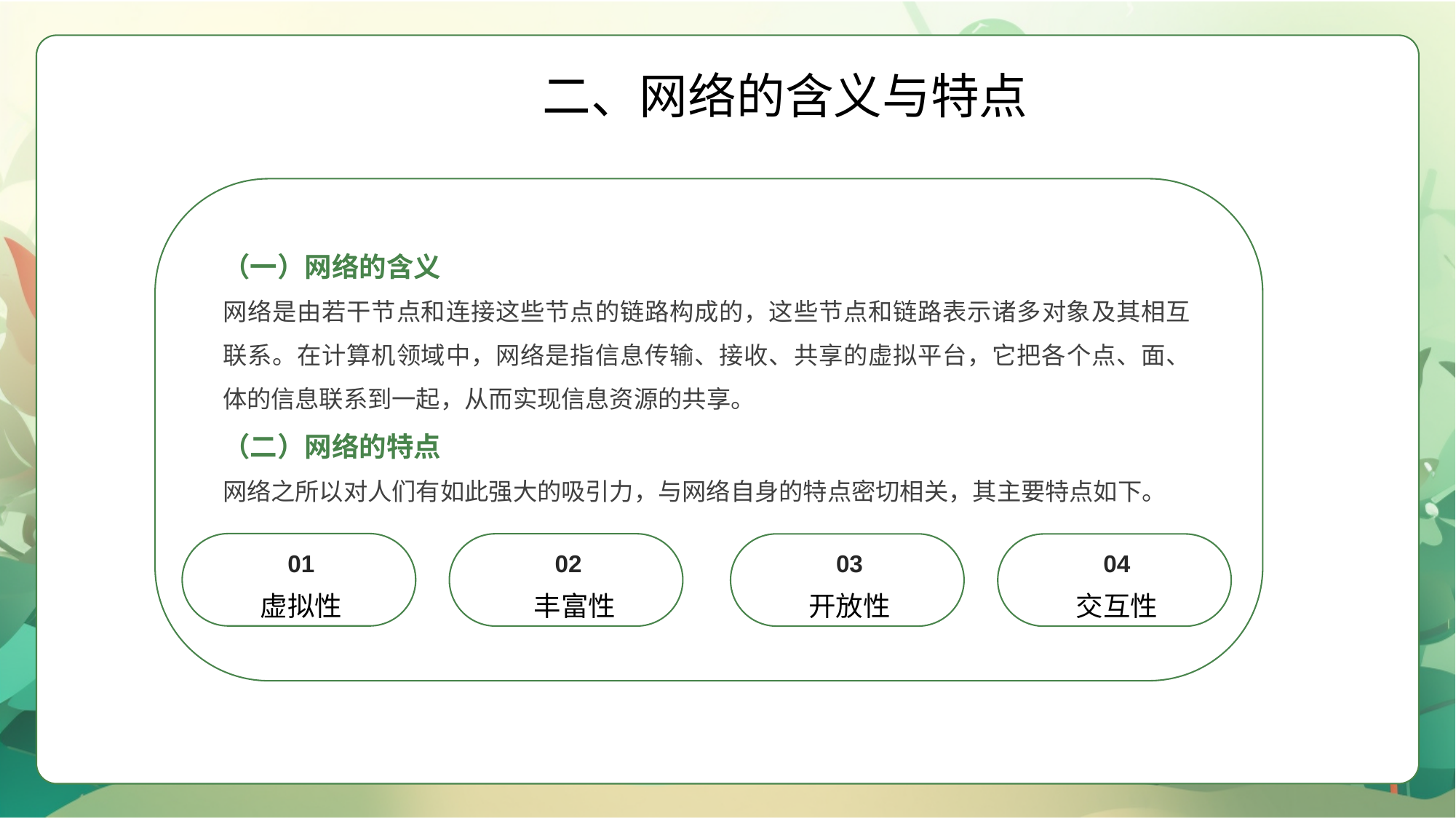

二、网络的含义与特点

（一）网络的含义
网络是由若干节点和连接这些节点的链路构成的，这些节点和链路表示诸多对象及其相互联系。在计算机领域中，网络是指信息传输、接收、共享的虚拟平台，它把各个点、面、体的信息联系到一起，从而实现信息资源的共享。
（二）网络的特点
网络之所以对人们有如此强大的吸引力，与网络自身的特点密切相关，其主要特点如下。

01
虚拟性

02
 丰富性

03
开放性

04
交互性